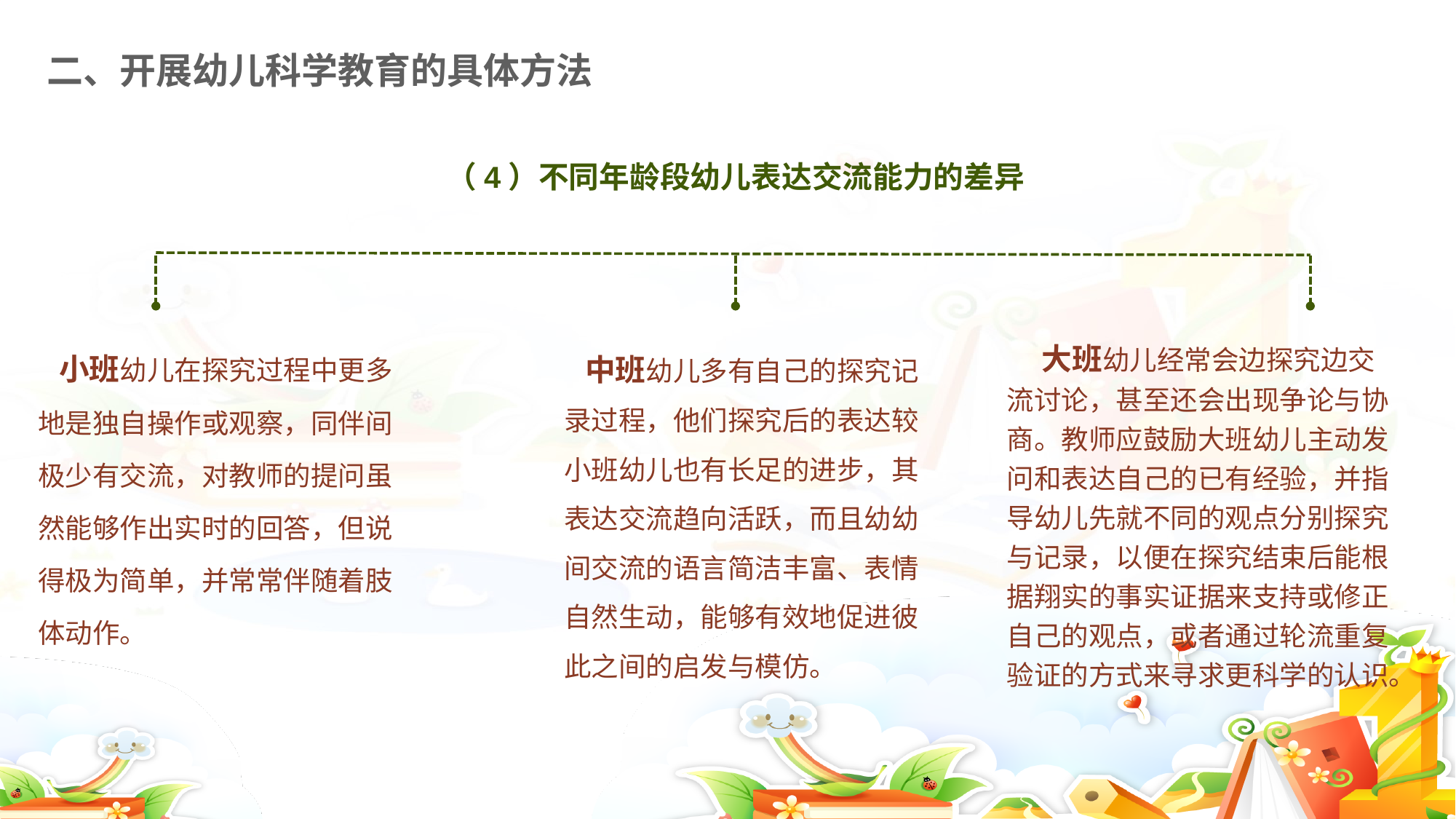

二、开展幼儿科学教育的具体方法
（4）不同年龄段幼儿表达交流能力的差异
  小班幼儿在探究过程中更多地是独自操作或观察，同伴间极少有交流，对教师的提问虽然能够作出实时的回答，但说得极为简单，并常常伴随着肢体动作。
  中班幼儿多有自己的探究记录过程，他们探究后的表达较小班幼儿也有长足的进步，其表达交流趋向活跃，而且幼幼间交流的语言简洁丰富、表情自然生动，能够有效地促进彼此之间的启发与模仿。
    大班幼儿经常会边探究边交流讨论，甚至还会出现争论与协商。教师应鼓励大班幼儿主动发问和表达自己的已有经验，并指导幼儿先就不同的观点分别探究与记录，以便在探究结束后能根据翔实的事实证据来支持或修正自己的观点，或者通过轮流重复验证的方式来寻求更科学的认识。